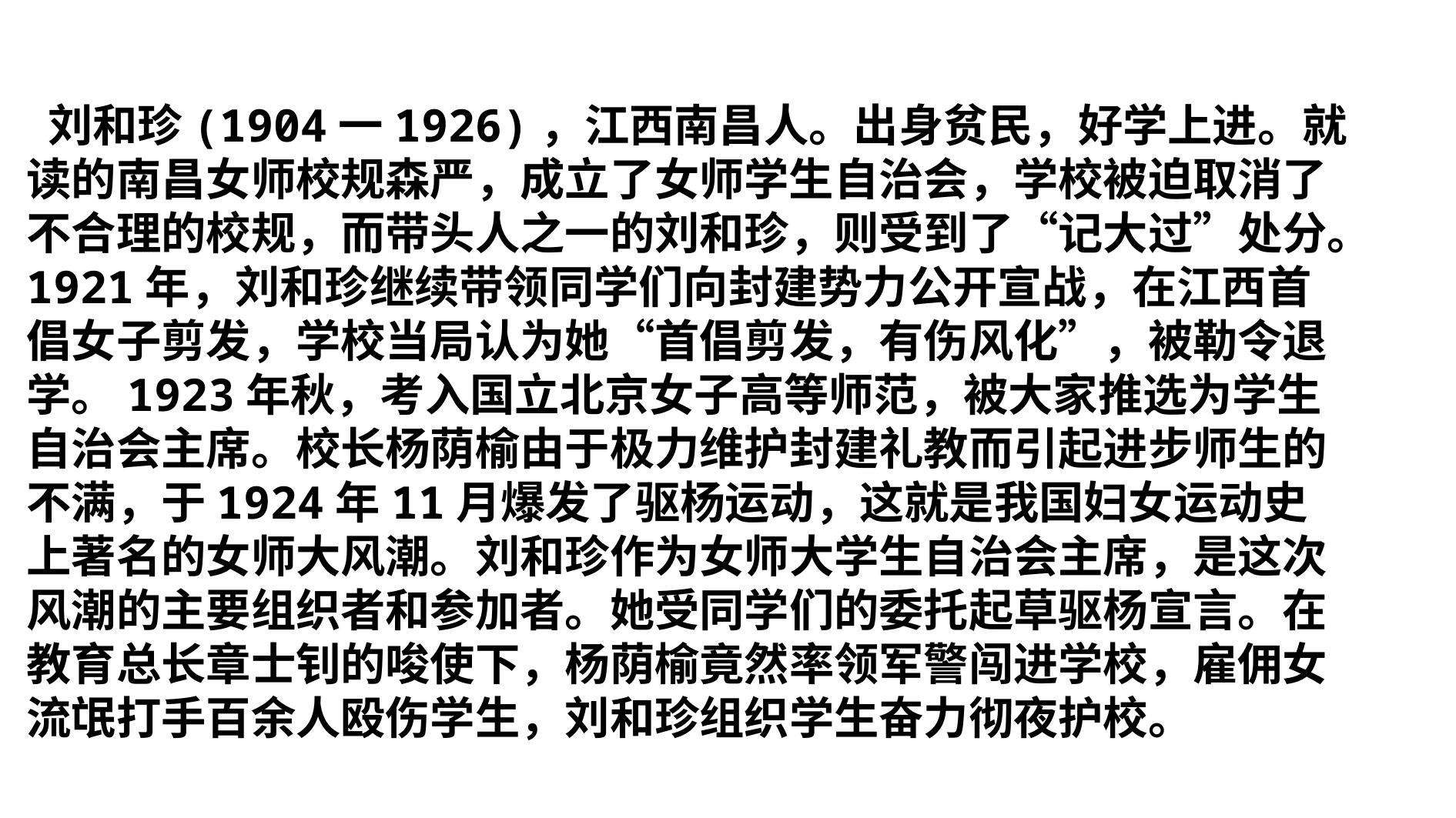

刘和珍(1904一1926)，江西南昌人。出身贫民，好学上进。就读的南昌女师校规森严，成立了女师学生自治会，学校被迫取消了不合理的校规，而带头人之一的刘和珍，则受到了“记大过”处分。1921年，刘和珍继续带领同学们向封建势力公开宣战，在江西首倡女子剪发，学校当局认为她“首倡剪发，有伤风化”，被勒令退学。1923年秋，考入国立北京女子高等师范，被大家推选为学生自治会主席。校长杨荫榆由于极力维护封建礼教而引起进步师生的不满，于1924年11月爆发了驱杨运动，这就是我国妇女运动史上著名的女师大风潮。刘和珍作为女师大学生自治会主席，是这次风潮的主要组织者和参加者。她受同学们的委托起草驱杨宣言。在教育总长章士钊的唆使下，杨荫榆竟然率领军警闯进学校，雇佣女流氓打手百余人殴伤学生，刘和珍组织学生奋力彻夜护校。